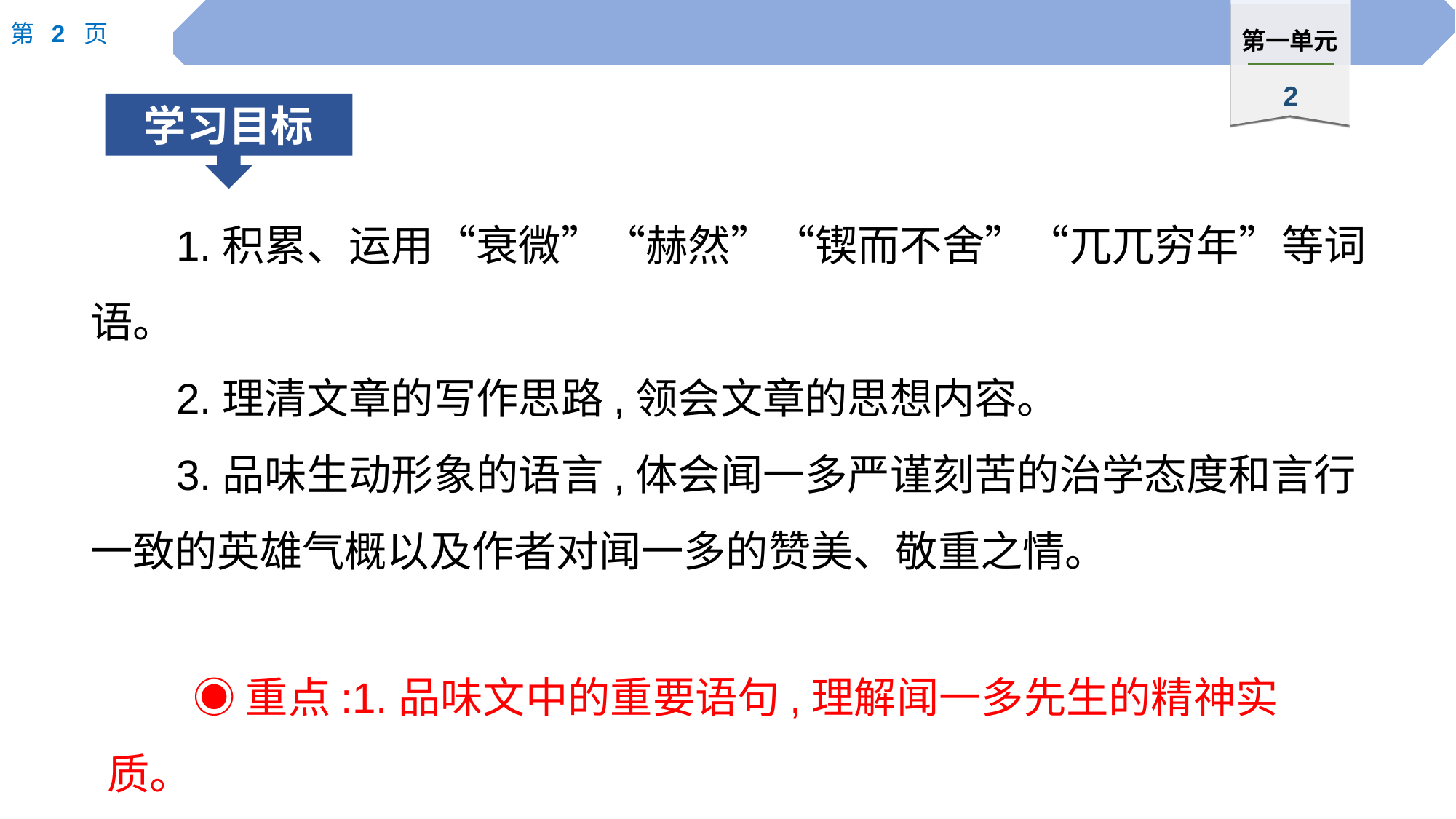

1.积累、运用“衰微”“赫然”“锲而不舍”“兀兀穷年”等词语。
2.理清文章的写作思路,领会文章的思想内容。
3.品味生动形象的语言,体会闻一多严谨刻苦的治学态度和言行一致的英雄气概以及作者对闻一多的赞美、敬重之情。

◉重点:1.品味文中的重要语句,理解闻一多先生的精神实质。
2.学习文章选材精当、剪裁得当的写作方法。